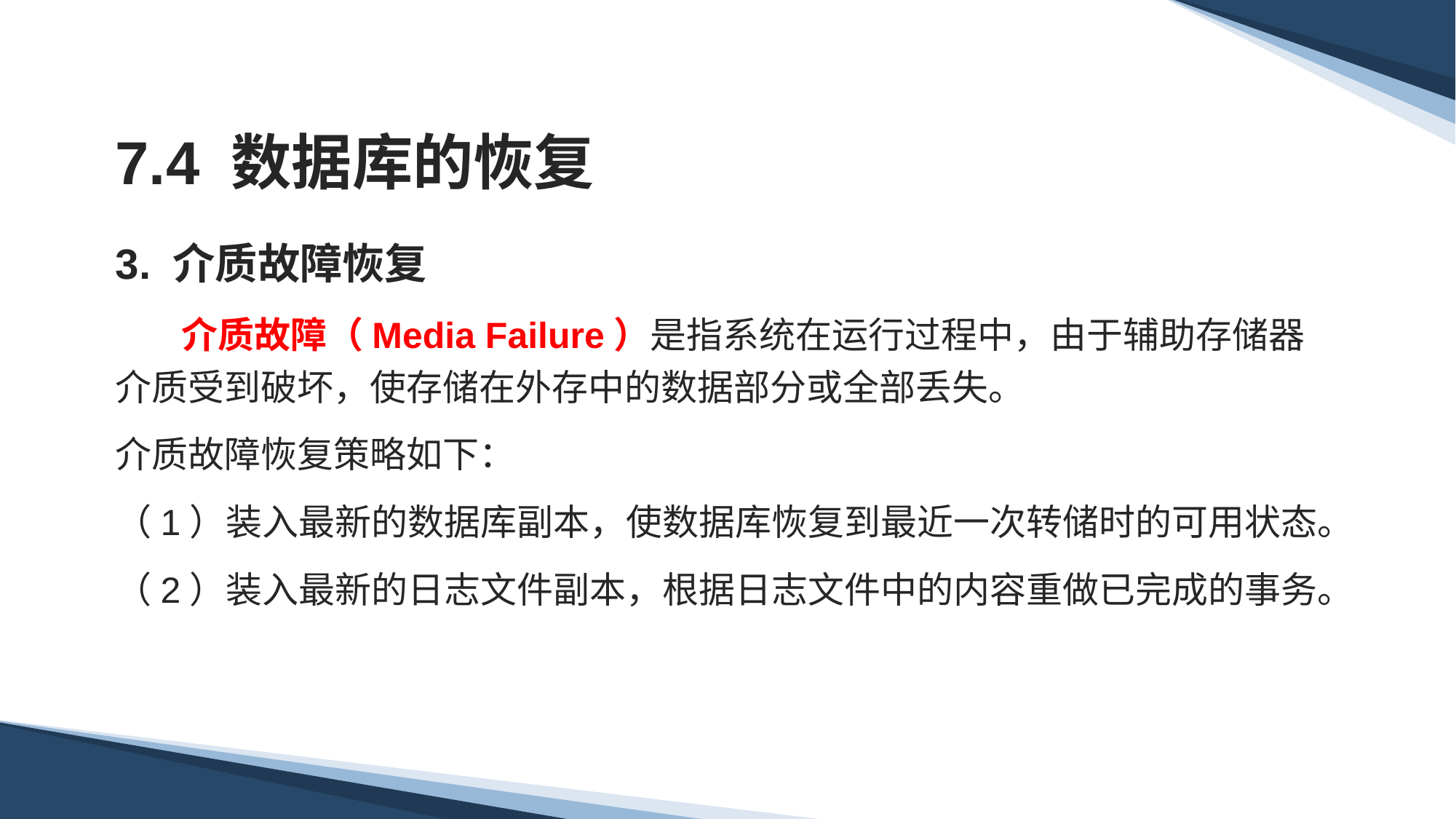

# 7.4 数据库的恢复
3. 介质故障恢复
       介质故障（Media Failure）是指系统在运行过程中，由于辅助存储器介质受到破坏，使存储在外存中的数据部分或全部丢失。
介质故障恢复策略如下：
（1）装入最新的数据库副本，使数据库恢复到最近一次转储时的可用状态。
（2）装入最新的日志文件副本，根据日志文件中的内容重做已完成的事务。